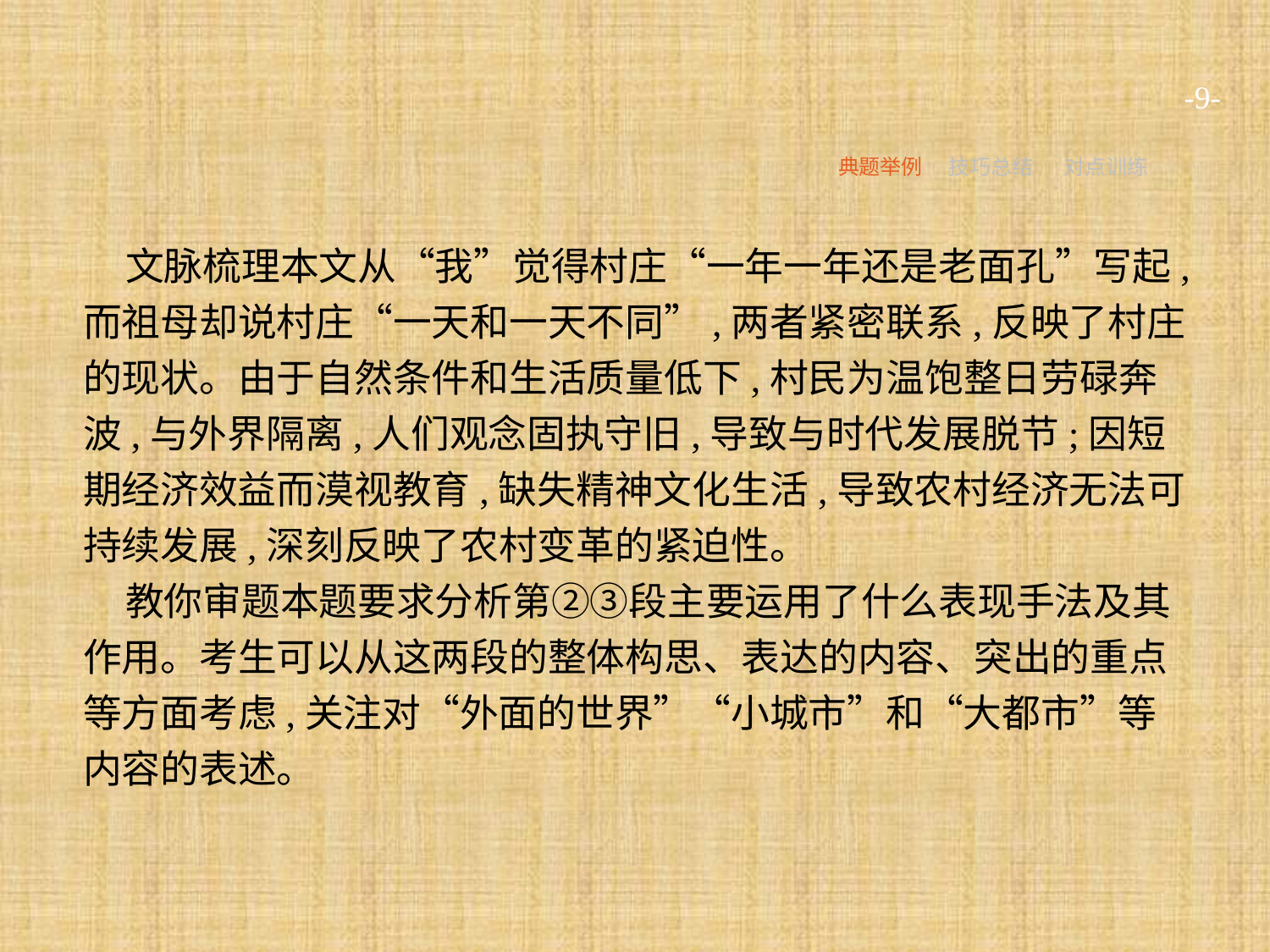

-9-
典题举例
技巧总结
对点训练
文脉梳理本文从“我”觉得村庄“一年一年还是老面孔”写起,而祖母却说村庄“一天和一天不同”,两者紧密联系,反映了村庄的现状。由于自然条件和生活质量低下,村民为温饱整日劳碌奔波,与外界隔离,人们观念固执守旧,导致与时代发展脱节;因短期经济效益而漠视教育,缺失精神文化生活,导致农村经济无法可持续发展,深刻反映了农村变革的紧迫性。
教你审题本题要求分析第②③段主要运用了什么表现手法及其作用。考生可以从这两段的整体构思、表达的内容、突出的重点等方面考虑,关注对“外面的世界”“小城市”和“大都市”等内容的表述。